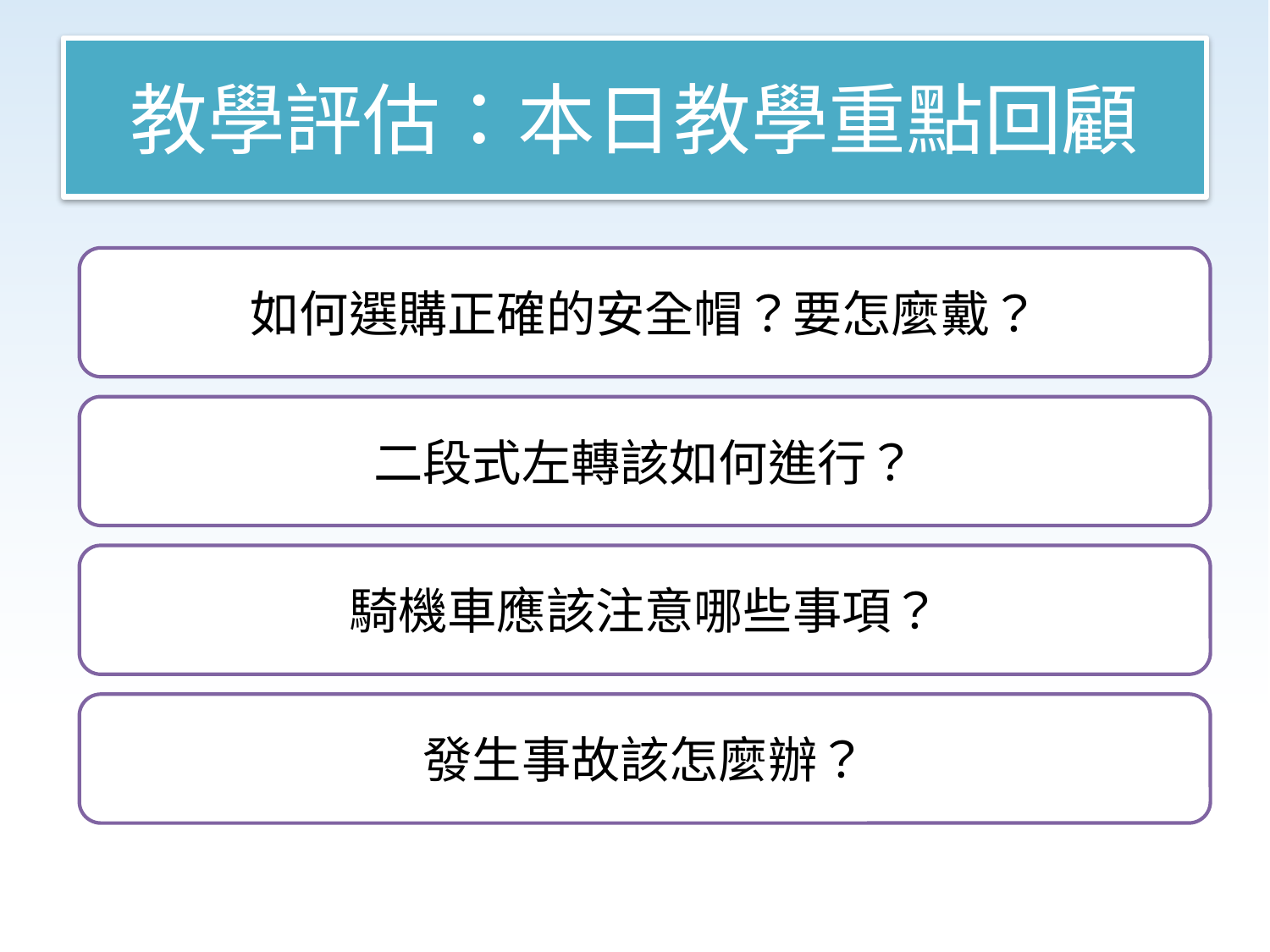

# 教學評估：本日教學重點回顧
如何選購正確的安全帽？要怎麼戴？
二段式左轉該如何進行？
騎機車應該注意哪些事項？
發生事故該怎麼辦？